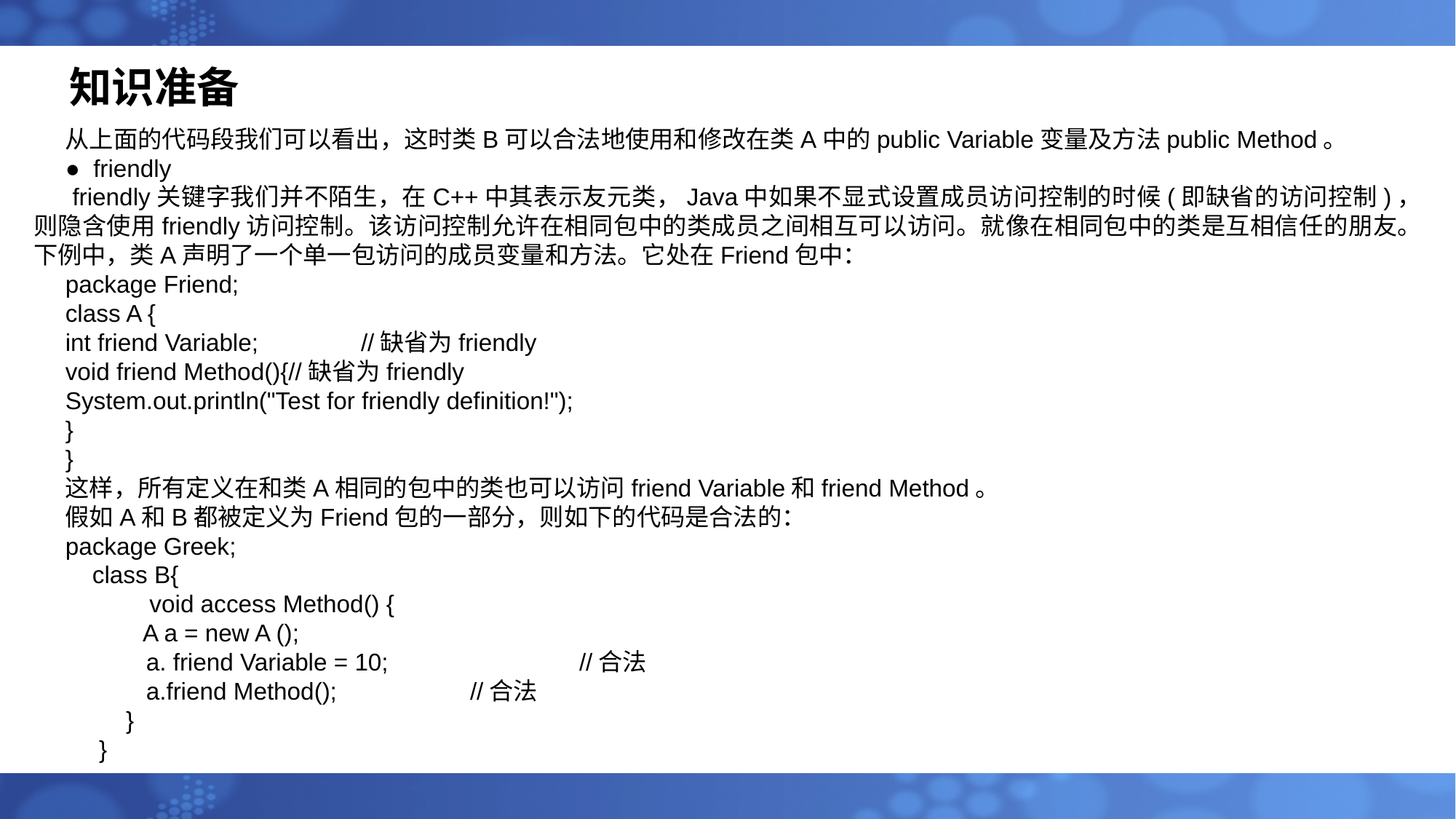

# 知识准备
从上面的代码段我们可以看出，这时类B可以合法地使用和修改在类A中的public Variable变量及方法public Method。
●  friendly
 friendly关键字我们并不陌生，在C++中其表示友元类，Java中如果不显式设置成员访问控制的时候(即缺省的访问控制)，则隐含使用friendly访问控制。该访问控制允许在相同包中的类成员之间相互可以访问。就像在相同包中的类是互相信任的朋友。下例中，类A声明了一个单一包访问的成员变量和方法。它处在Friend包中：
package Friend;
class A {
int friend Variable;   	//缺省为friendly
void friend Method(){//缺省为friendly
System.out.println("Test for friendly definition!");
}
}
这样，所有定义在和类A相同的包中的类也可以访问friend Variable和friend Method。
假如A和B都被定义为Friend包的一部分，则如下的代码是合法的：
package Greek;
    class B{
    	 void access Method() {
         	A a = new A ();
            a. friend Variable = 10; 		//合法
            a.friend Method(); 		//合法
         }
     }